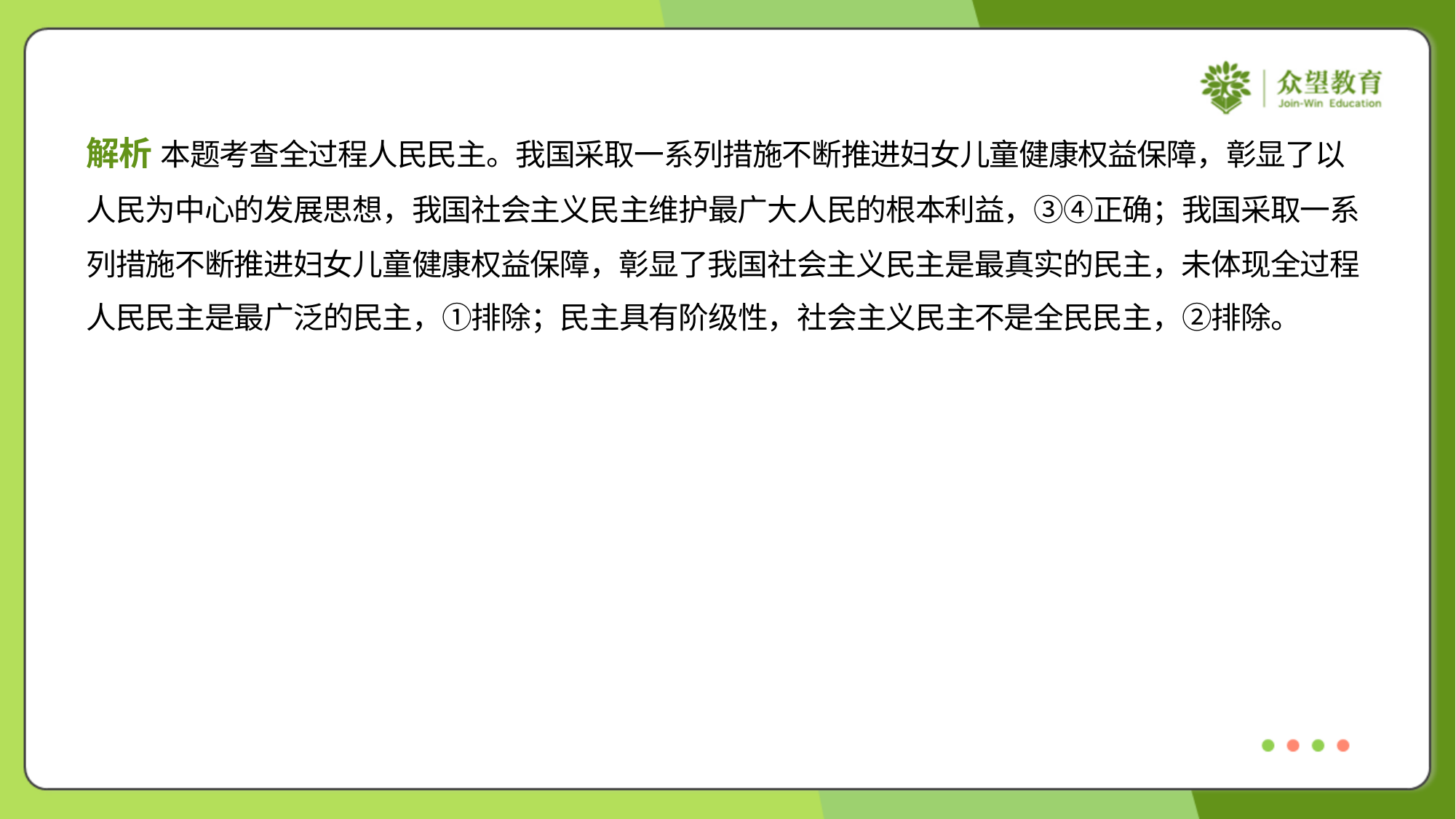

解析 本题考查全过程人民民主。我国采取一系列措施不断推进妇女儿童健康权益保障，彰显了以
人民为中心的发展思想，我国社会主义民主维护最广大人民的根本利益，③④正确；我国采取一系
列措施不断推进妇女儿童健康权益保障，彰显了我国社会主义民主是最真实的民主，未体现全过程
人民民主是最广泛的民主，①排除；民主具有阶级性，社会主义民主不是全民民主，②排除。